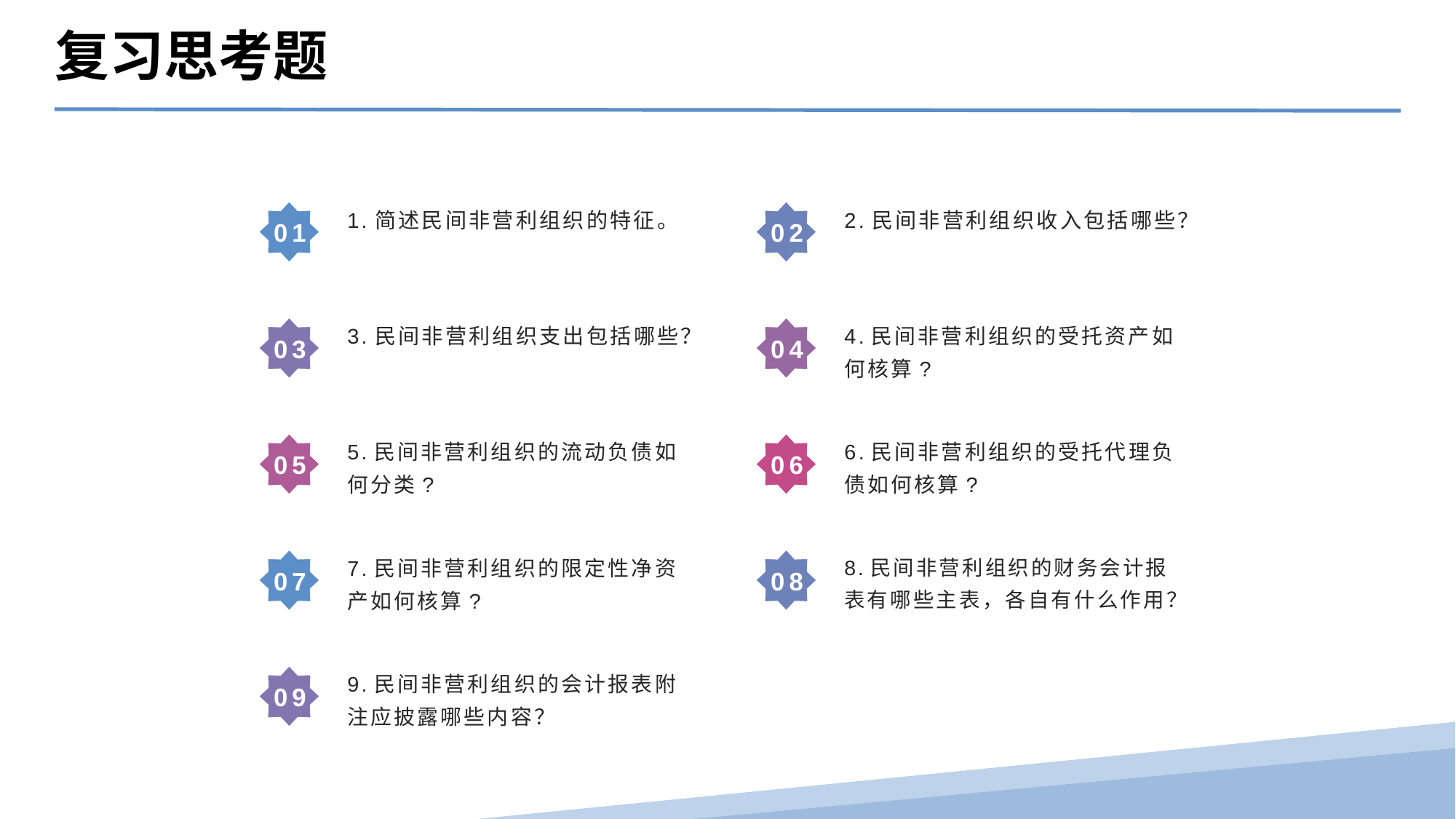

复习思考题
1.简述民间非营利组织的特征。
2.民间非营利组织收入包括哪些？

01
02
3.民间非营利组织支出包括哪些？
4.民间非营利组织的受托资产如何核算?

03
04
5.民间非营利组织的流动负债如何分类?
6.民间非营利组织的受托代理负债如何核算?

05
06
7.民间非营利组织的限定性净资产如何核算?
8.民间非营利组织的财务会计报表有哪些主表，各自有什么作用？

07
08
9.民间非营利组织的会计报表附注应披露哪些内容？

09